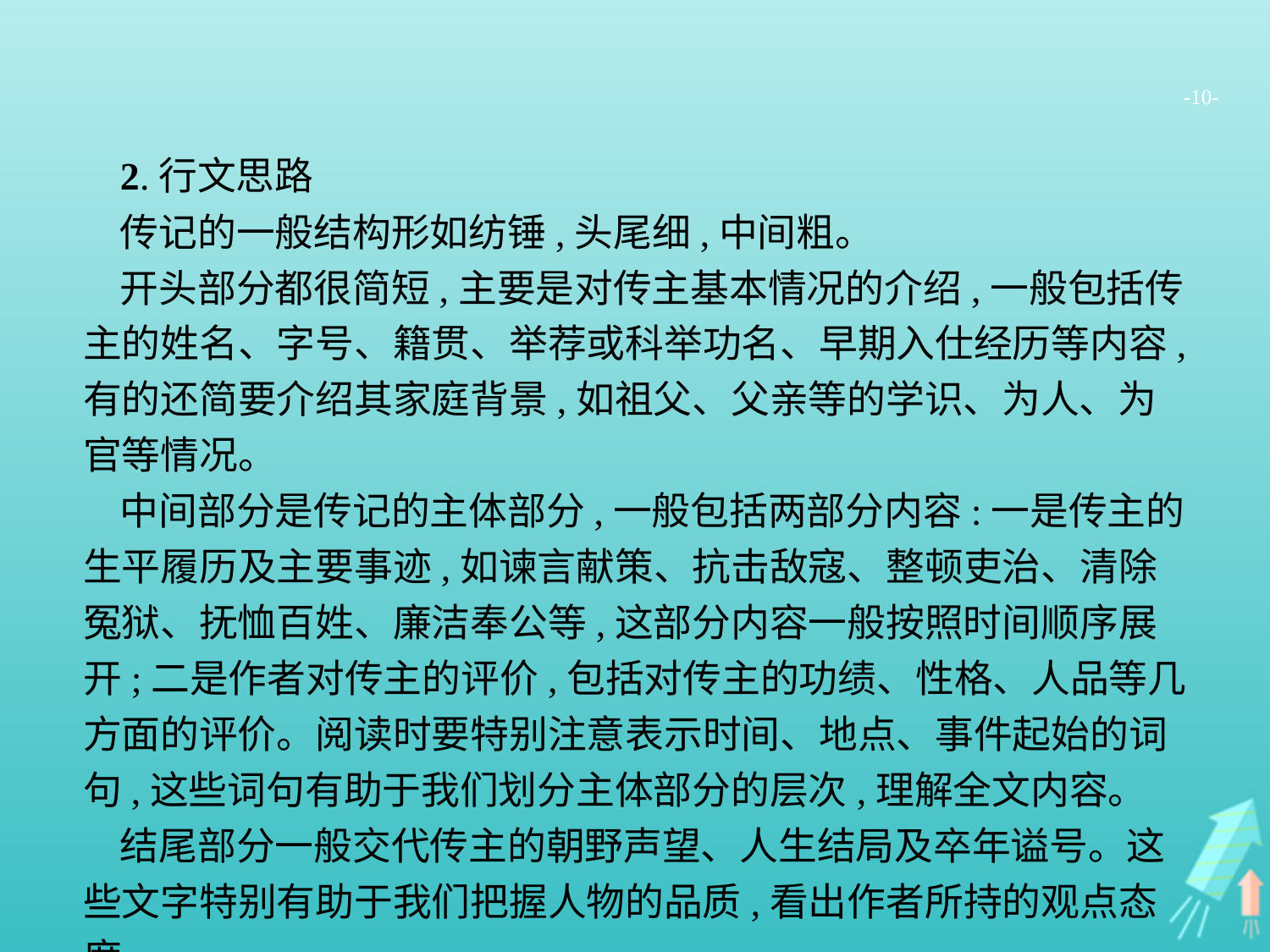

-10-
2.行文思路
传记的一般结构形如纺锤,头尾细,中间粗。
开头部分都很简短,主要是对传主基本情况的介绍,一般包括传主的姓名、字号、籍贯、举荐或科举功名、早期入仕经历等内容,有的还简要介绍其家庭背景,如祖父、父亲等的学识、为人、为官等情况。
中间部分是传记的主体部分,一般包括两部分内容:一是传主的生平履历及主要事迹,如谏言献策、抗击敌寇、整顿吏治、清除冤狱、抚恤百姓、廉洁奉公等,这部分内容一般按照时间顺序展开;二是作者对传主的评价,包括对传主的功绩、性格、人品等几方面的评价。阅读时要特别注意表示时间、地点、事件起始的词句,这些词句有助于我们划分主体部分的层次,理解全文内容。
结尾部分一般交代传主的朝野声望、人生结局及卒年谥号。这些文字特别有助于我们把握人物的品质,看出作者所持的观点态度。